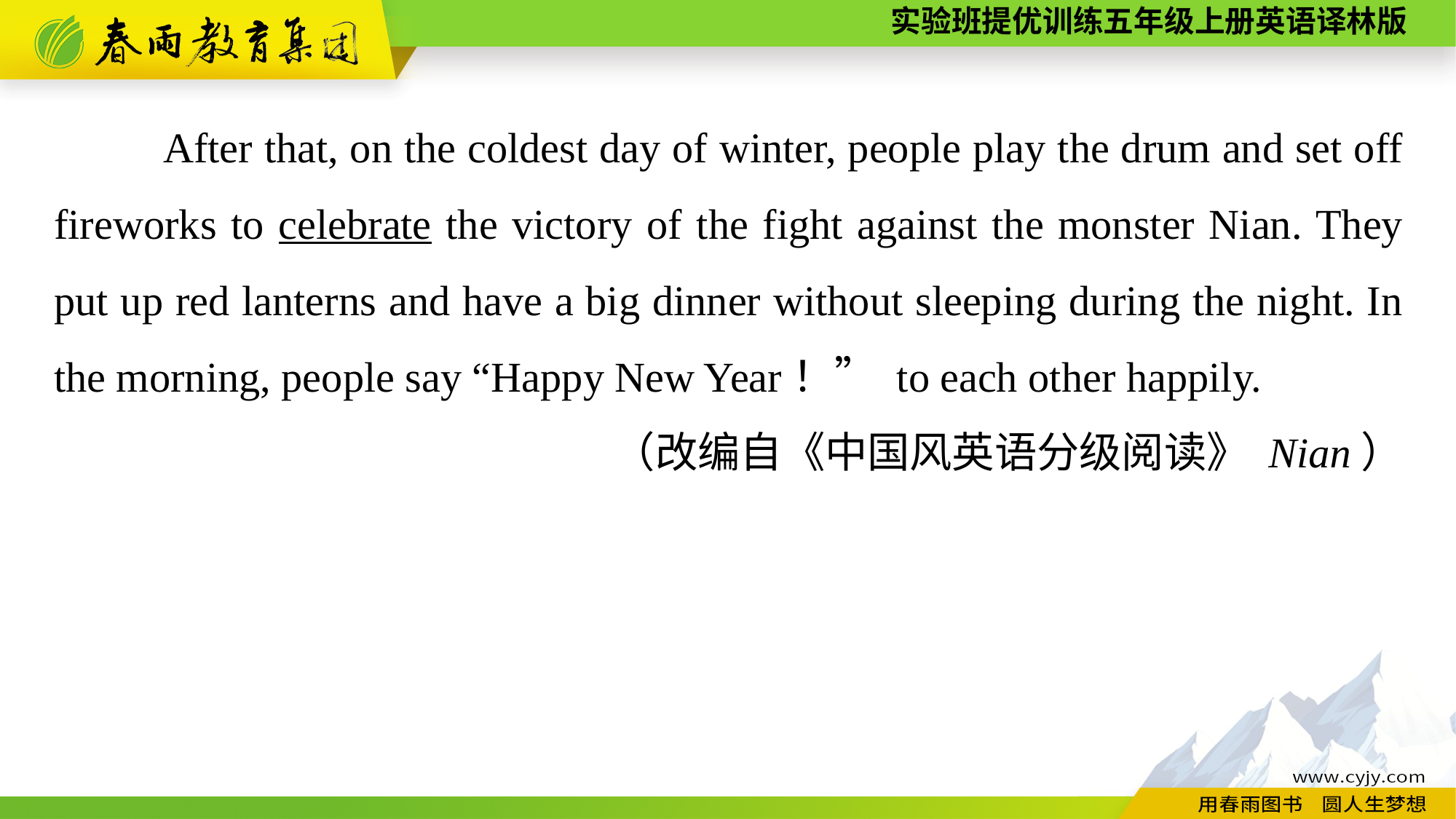

After that, on the coldest day of winter, people play the drum and set off fireworks to celebrate the victory of the fight against the monster Nian. They put up red lanterns and have a big dinner without sleeping during the night. In the morning, people say “Happy New Year！” to each other happily.
（改编自《中国风英语分级阅读》 Nian）